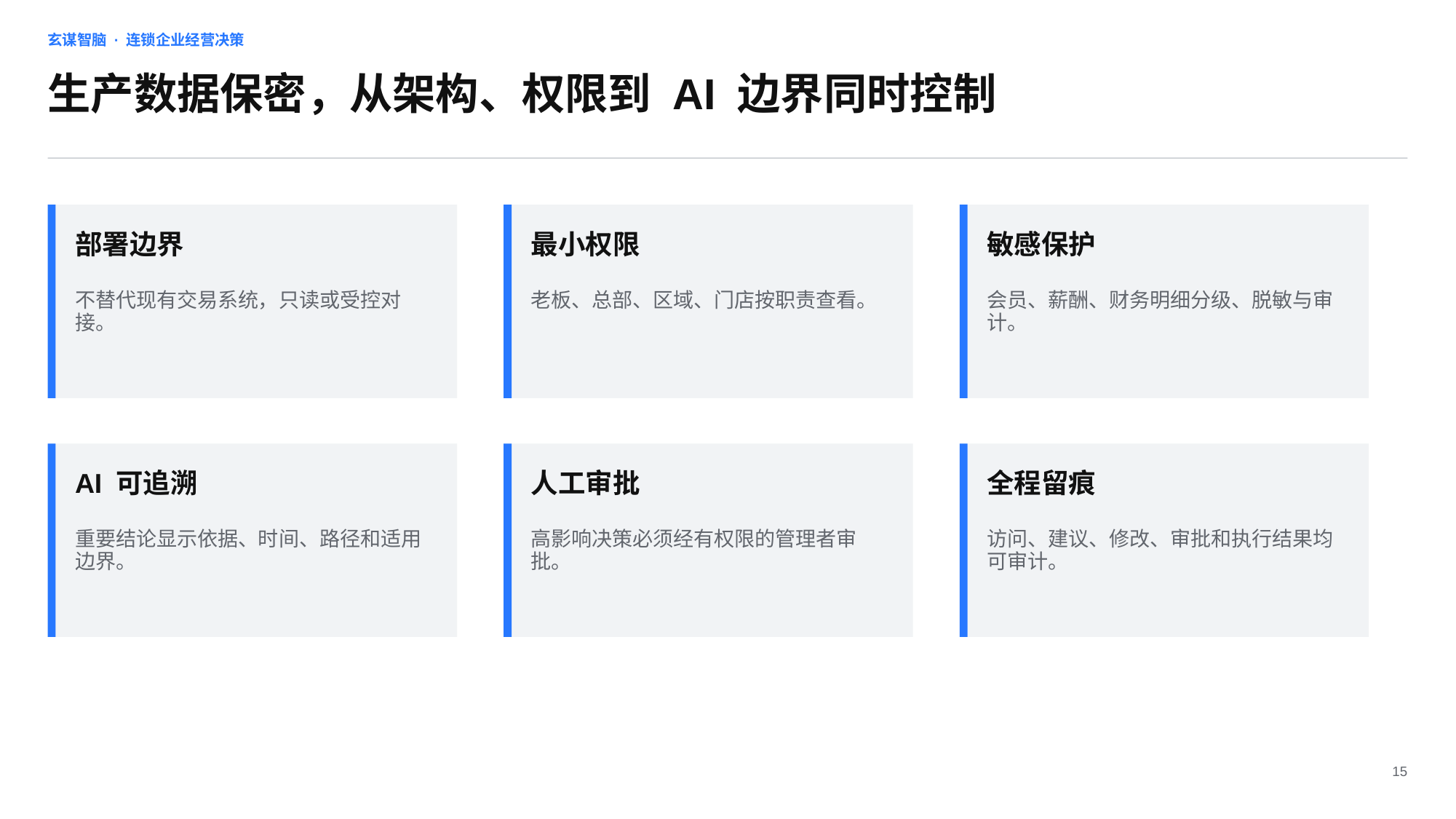

玄谋智脑 · 连锁企业经营决策
生产数据保密，从架构、权限到 AI 边界同时控制

部署边界
最小权限
敏感保护
不替代现有交易系统，只读或受控对接。
老板、总部、区域、门店按职责查看。
会员、薪酬、财务明细分级、脱敏与审计。

AI 可追溯
人工审批
全程留痕
重要结论显示依据、时间、路径和适用边界。
高影响决策必须经有权限的管理者审批。
访问、建议、修改、审批和执行结果均可审计。
15